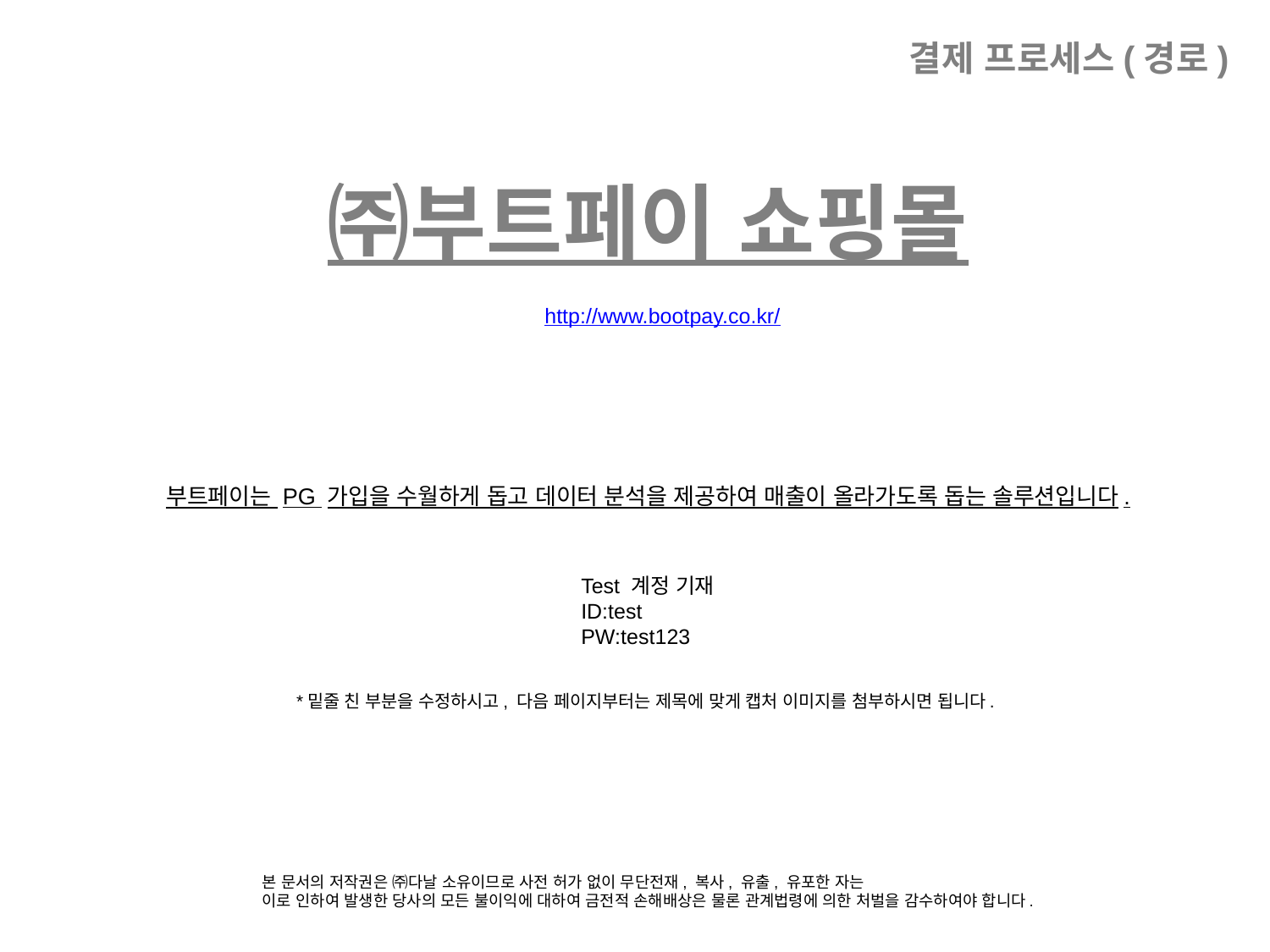

결제 프로세스(경로)
㈜부트페이 쇼핑몰
http://www.bootpay.co.kr/
부트페이는 PG 가입을 수월하게 돕고 데이터 분석을 제공하여 매출이 올라가도록 돕는 솔루션입니다.
Test 계정 기재
ID:test
PW:test123
*밑줄 친 부분을 수정하시고, 다음 페이지부터는 제목에 맞게 캡처 이미지를 첨부하시면 됩니다.
본 문서의 저작권은 ㈜다날 소유이므로 사전 허가 없이 무단전재, 복사, 유출, 유포한 자는
이로 인하여 발생한 당사의 모든 불이익에 대하여 금전적 손해배상은 물론 관계법령에 의한 처벌을 감수하여야 합니다.